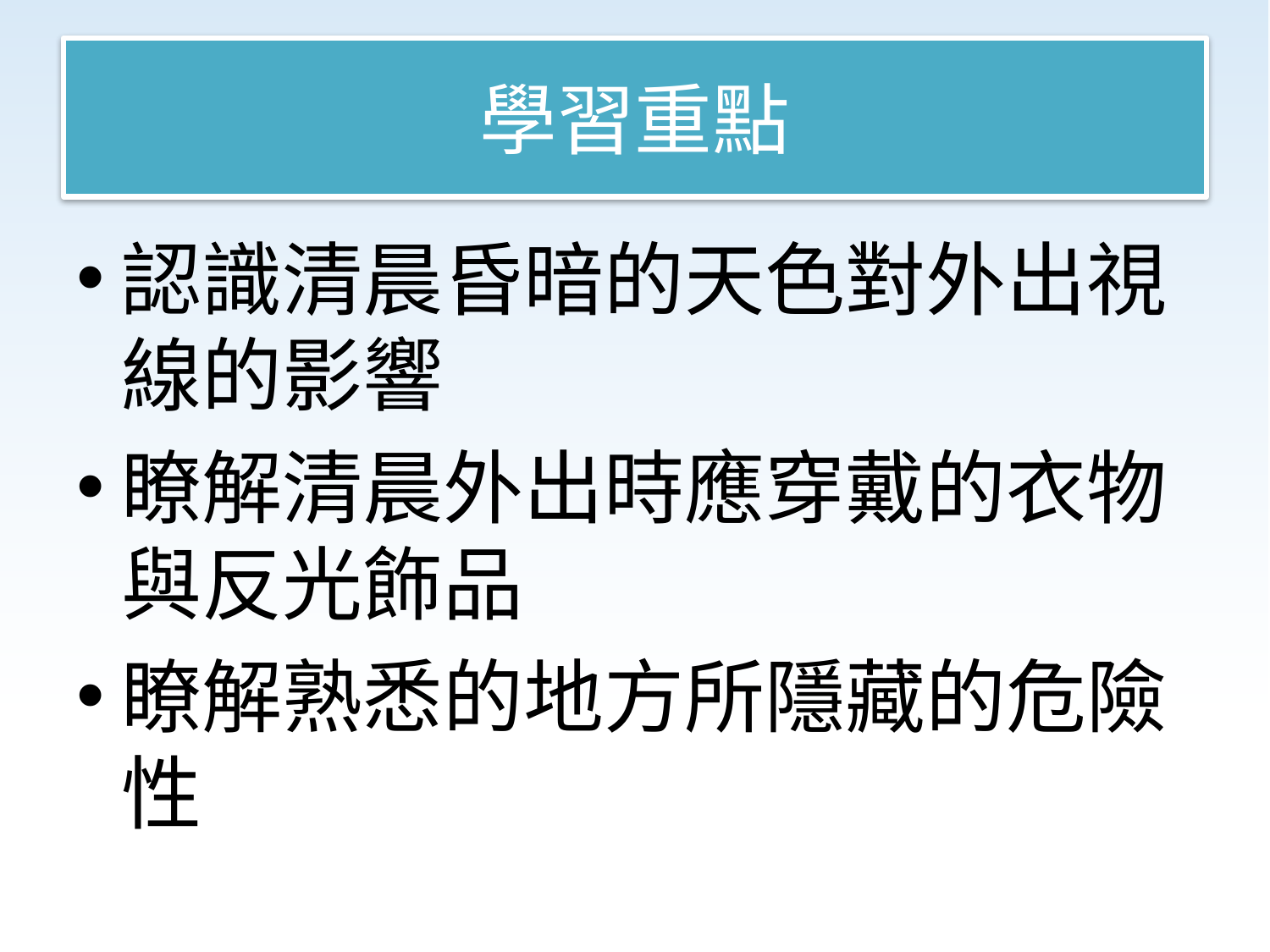

# 學習重點
認識清晨昏暗的天色對外出視線的影響
瞭解清晨外出時應穿戴的衣物與反光飾品
瞭解熟悉的地方所隱藏的危險性